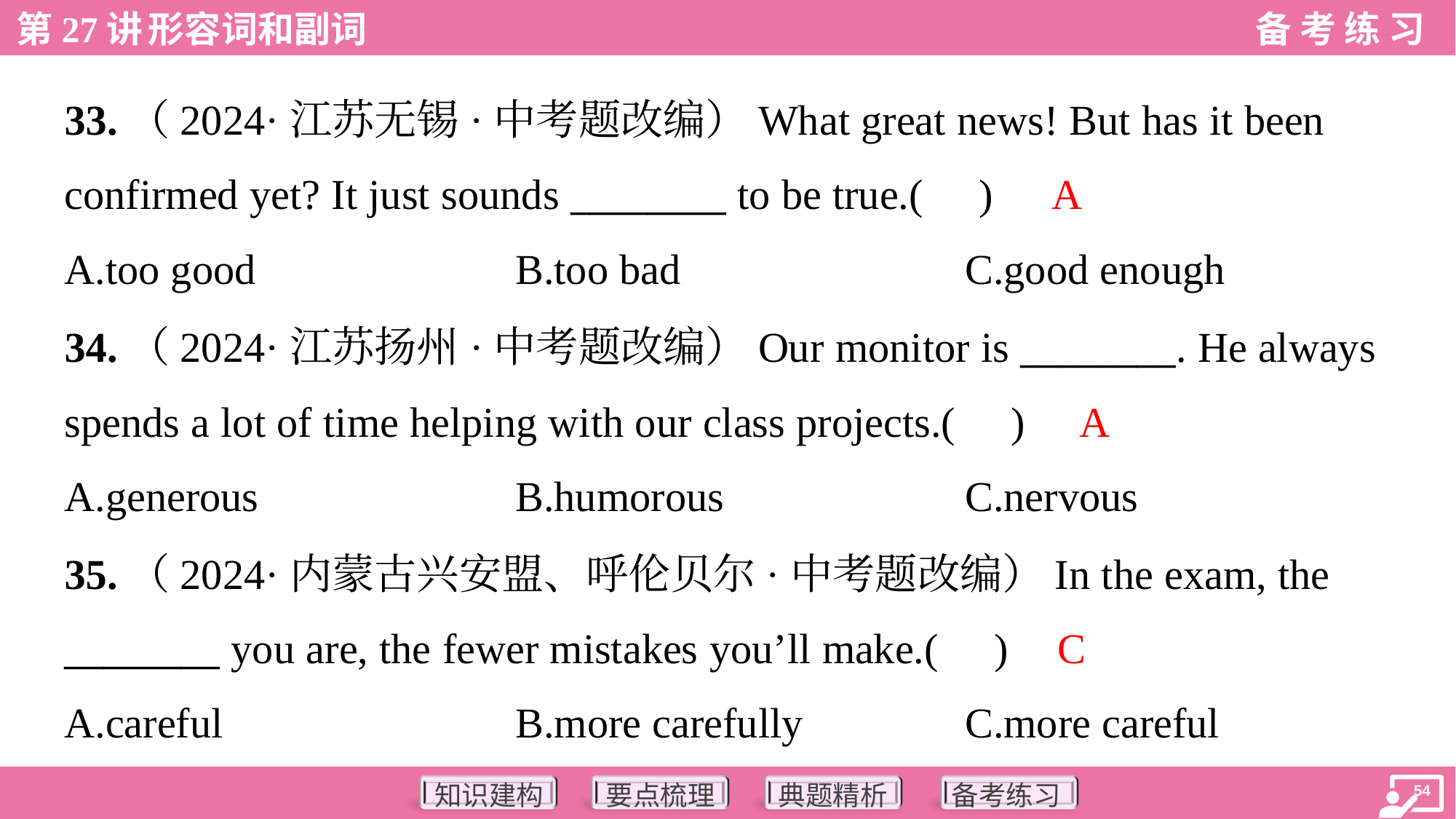

33.（2024·江苏无锡·中考题改编）What great news! But has it been
confirmed yet? It just sounds ________ to be true.(     )
A
A.too good	B.too bad	C.good enough
34.（2024·江苏扬州·中考题改编）Our monitor is ________. He always
spends a lot of time helping with our class projects.(     )
A
A.generous	B.humorous	C.nervous
35.（2024·内蒙古兴安盟、呼伦贝尔·中考题改编）In the exam, the
________ you are, the fewer mistakes you’ll make.(     )
C
A.careful	B.more carefully	C.more careful